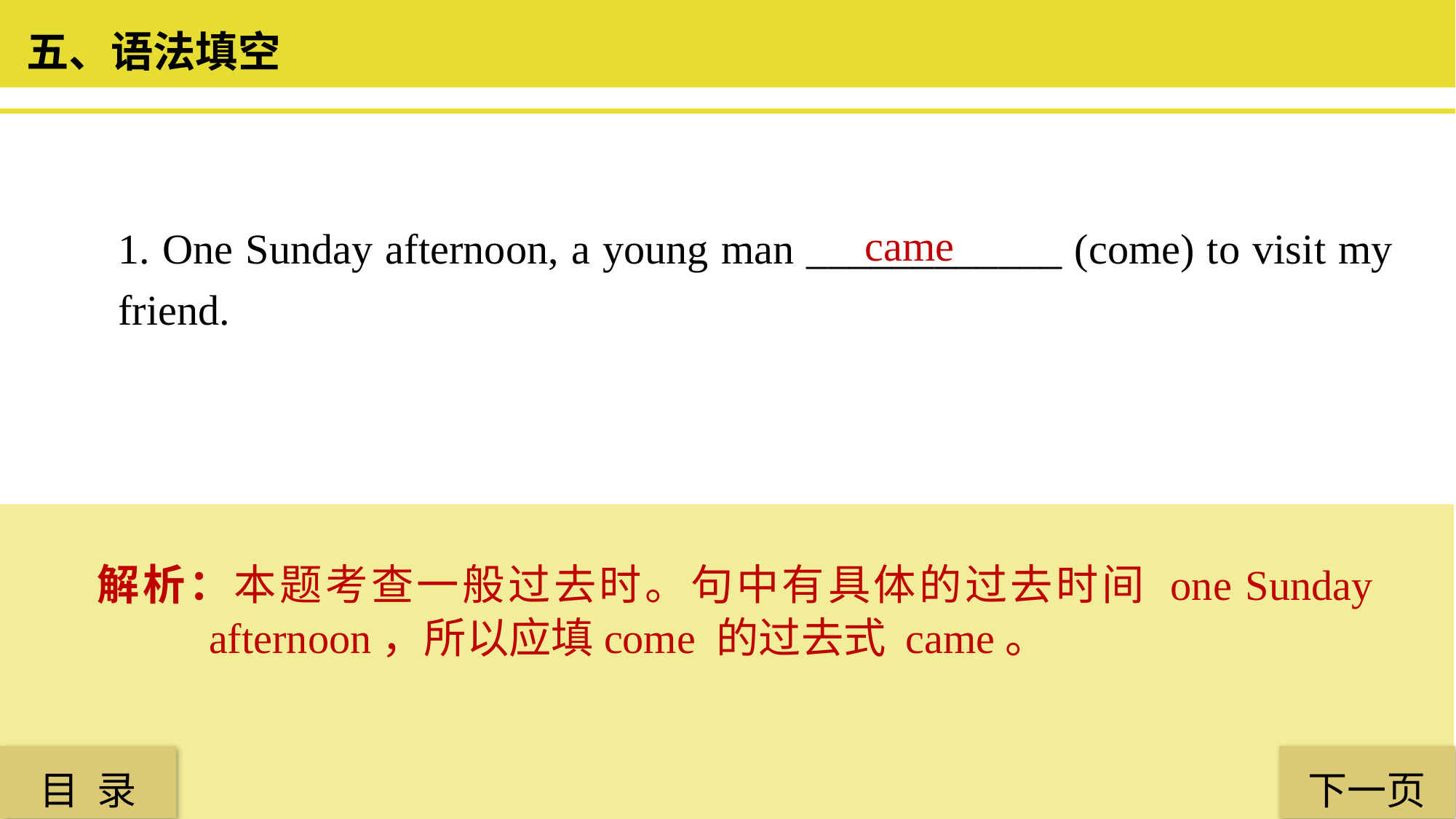

五、语法填空
1. One Sunday afternoon, a young man ____________ (come) to visit my friend.
 came
解析：本题考查一般过去时。句中有具体的过去时间 one Sunday afternoon，所以应填come 的过去式 came。